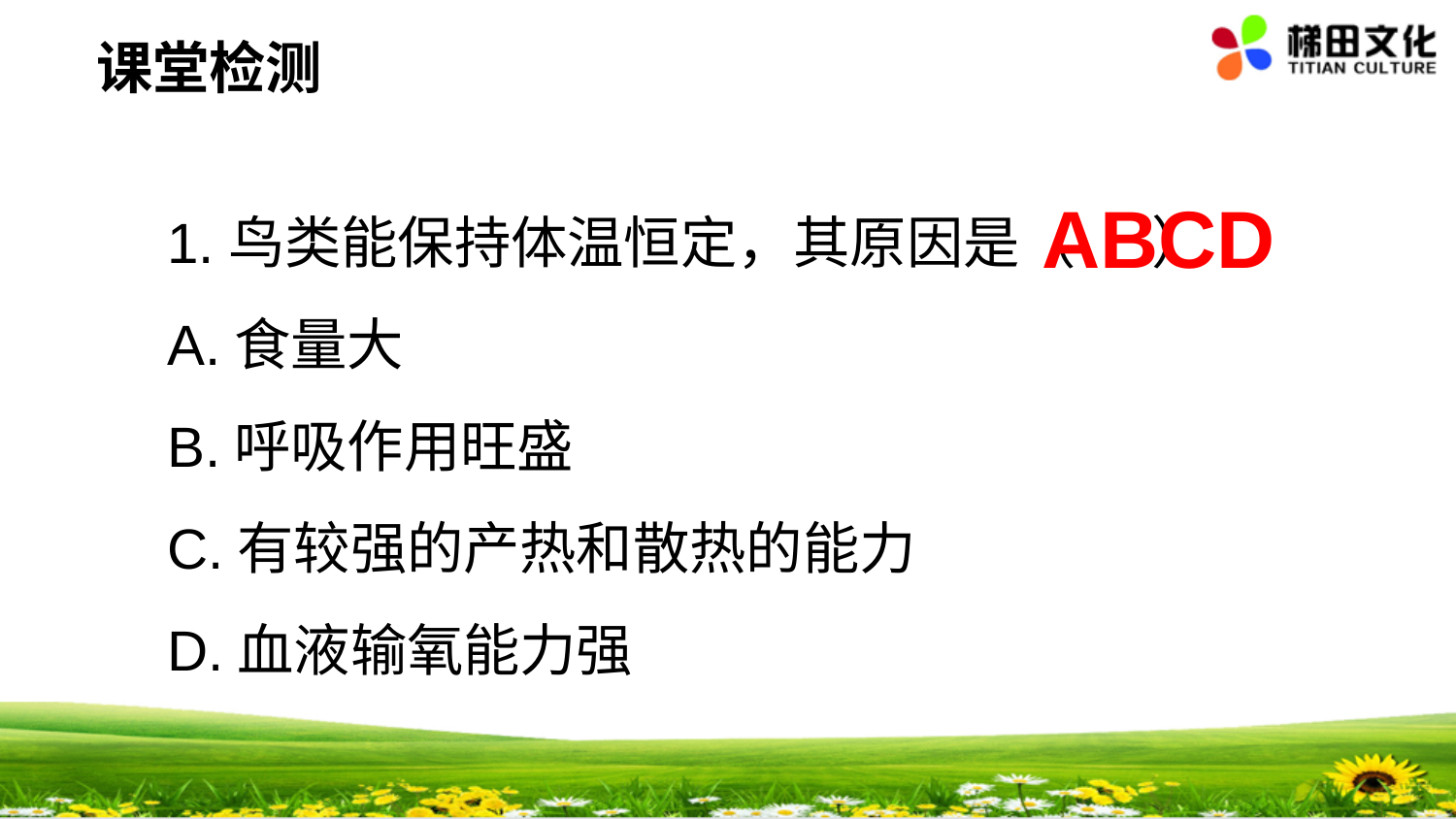

课堂检测
1.鸟类能保持体温恒定，其原因是（      ）
A.食量大
B.呼吸作用旺盛
C.有较强的产热和散热的能力
D.血液输氧能力强
ABCD